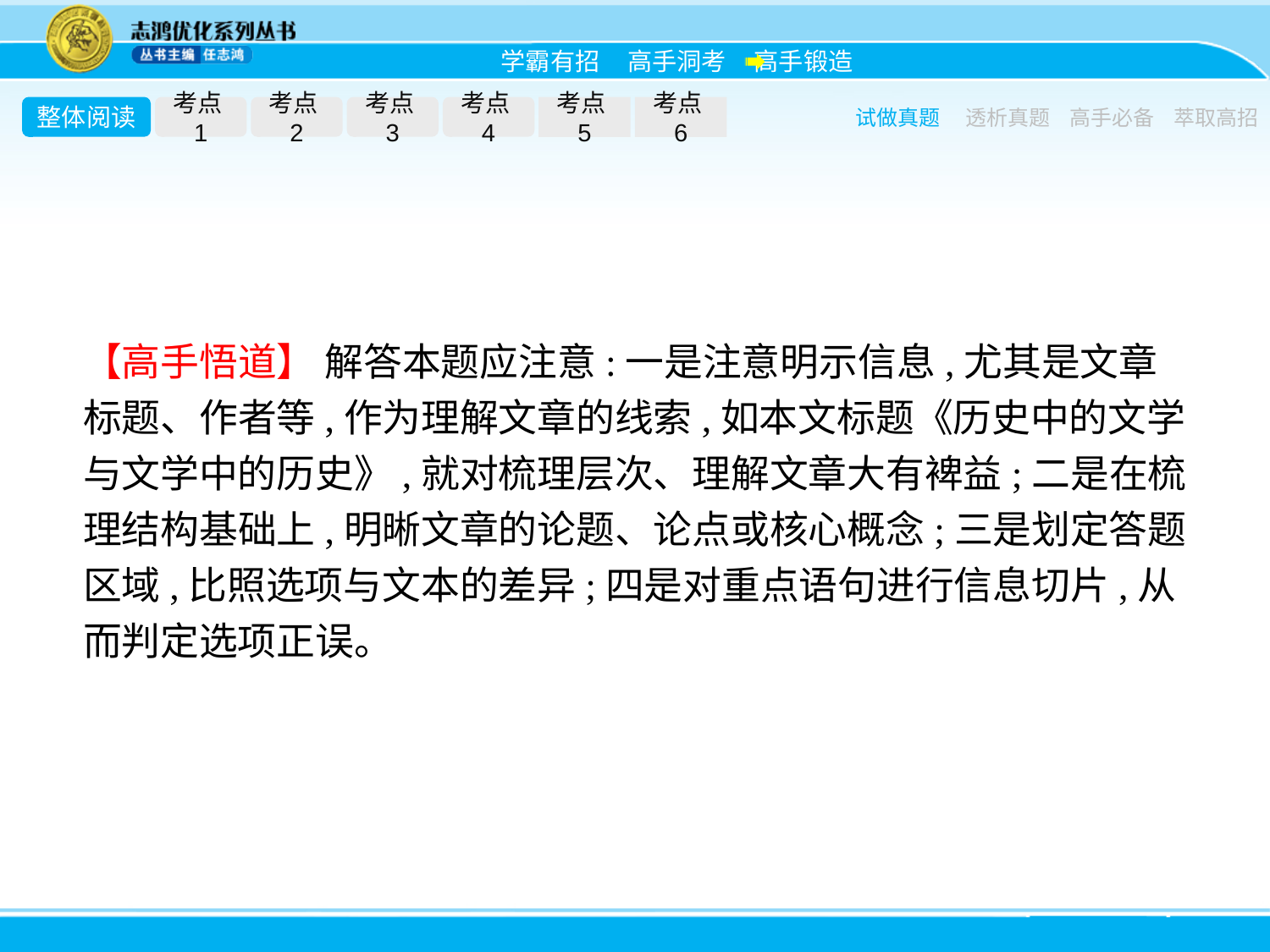

整体阅读
考点1
考点2
考点3
考点4
考点5
考点6
试做真题
透析真题
高手必备
萃取高招
【高手悟道】 解答本题应注意:一是注意明示信息,尤其是文章标题、作者等,作为理解文章的线索,如本文标题《历史中的文学与文学中的历史》,就对梳理层次、理解文章大有裨益;二是在梳理结构基础上,明晰文章的论题、论点或核心概念;三是划定答题区域,比照选项与文本的差异;四是对重点语句进行信息切片,从而判定选项正误。